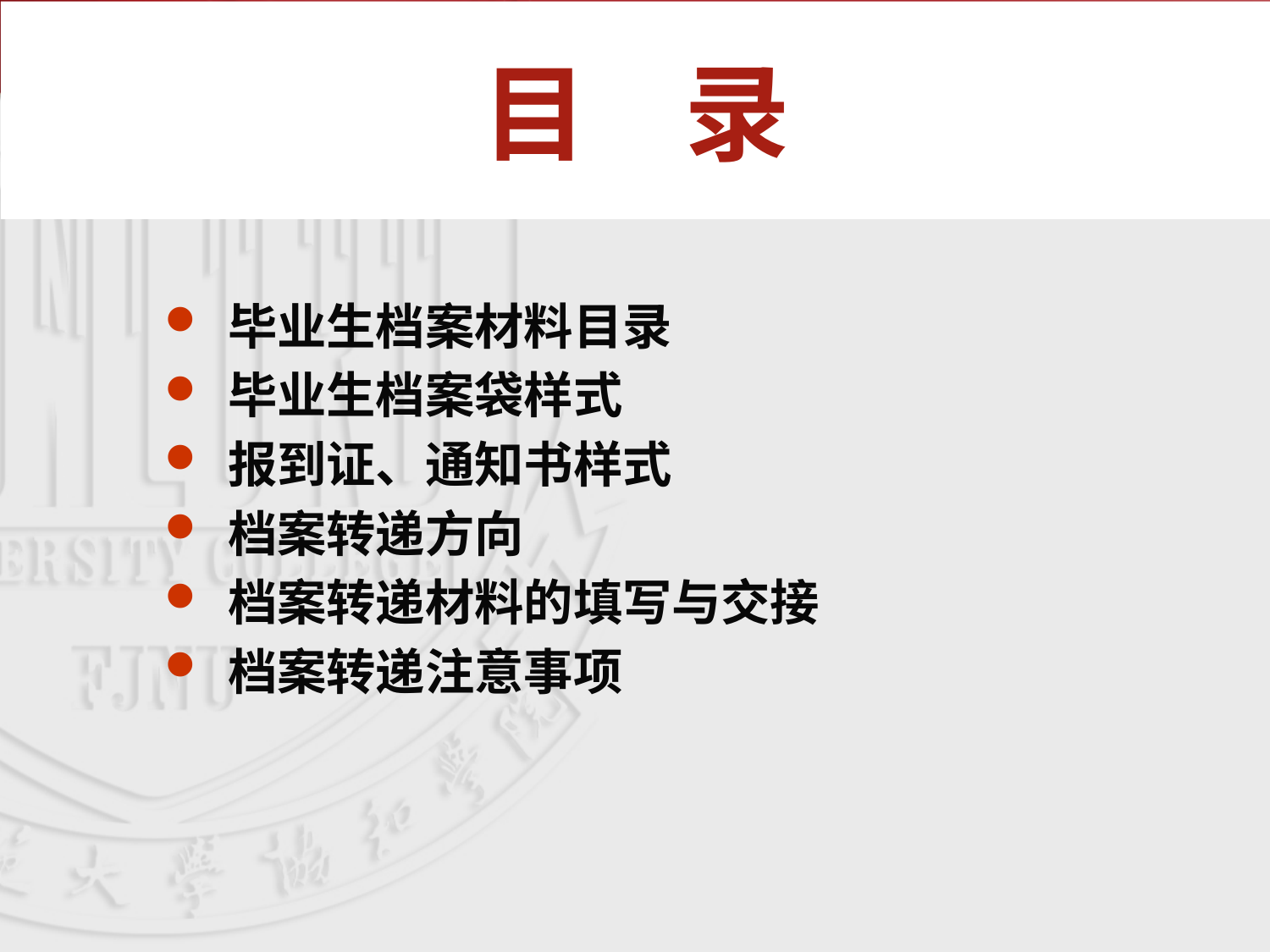

# 目    录
毕业生档案材料目录
毕业生档案袋样式
报到证、通知书样式
档案转递方向
档案转递材料的填写与交接
档案转递注意事项